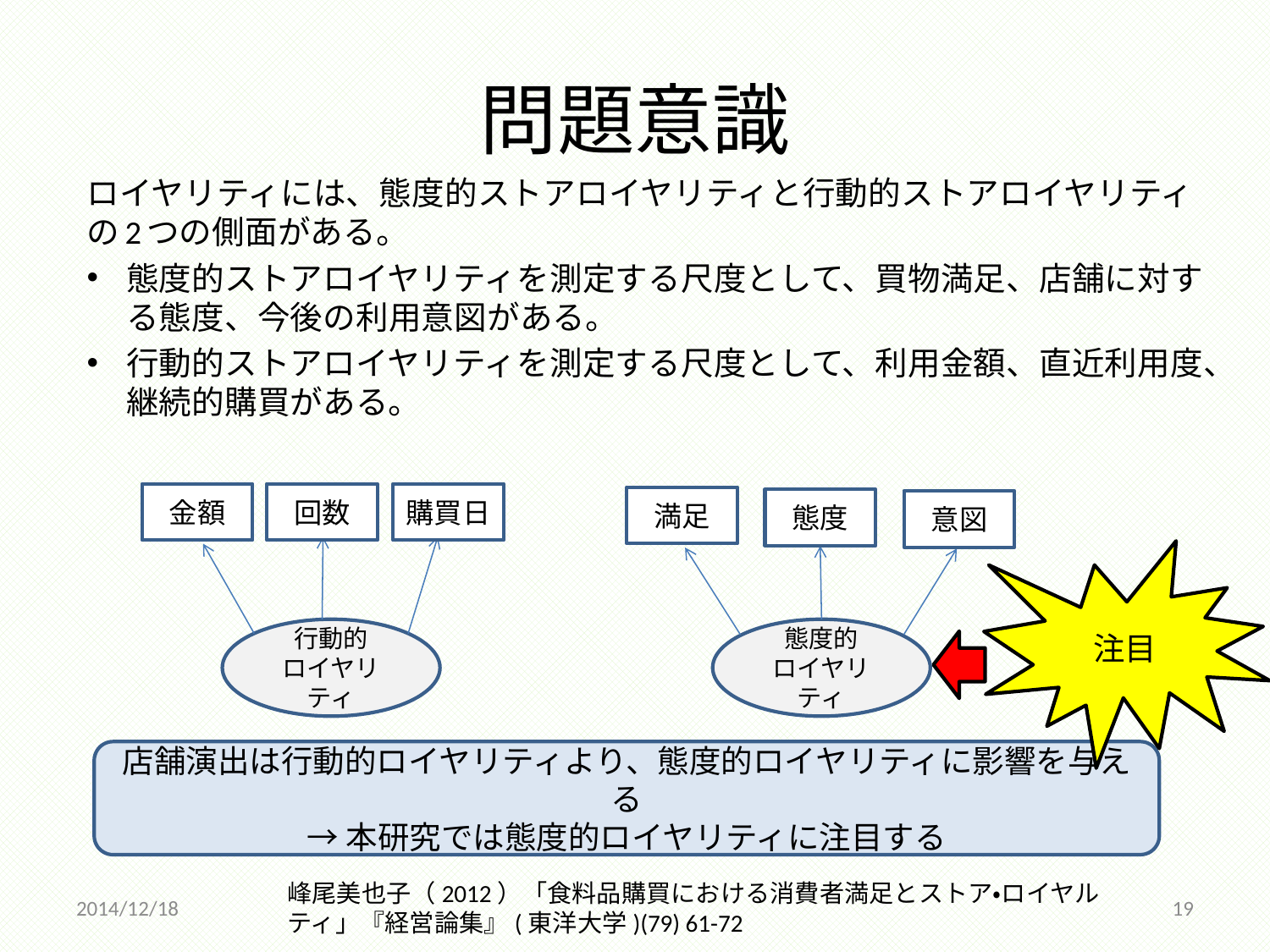

# 問題意識
ロイヤリティには、態度的ストアロイヤリティと行動的ストアロイヤリティの2つの側面がある。
態度的ストアロイヤリティを測定する尺度として、買物満足、店舗に対する態度、今後の利用意図がある。
行動的ストアロイヤリティを測定する尺度として、利用金額、直近利用度、継続的購買がある。

金額
回数
購買日
満足
態度
意図
注目
行動的
ロイヤリティ
態度的
ロイヤリティ

店舗演出は行動的ロイヤリティより、態度的ロイヤリティに影響を与える
→本研究では態度的ロイヤリティに注目する
峰尾美也子（2012）「食料品購買における消費者満足とストア・ロイヤルティ」『経営論集』(東洋大学)(79) 61-72
2014/12/18
19